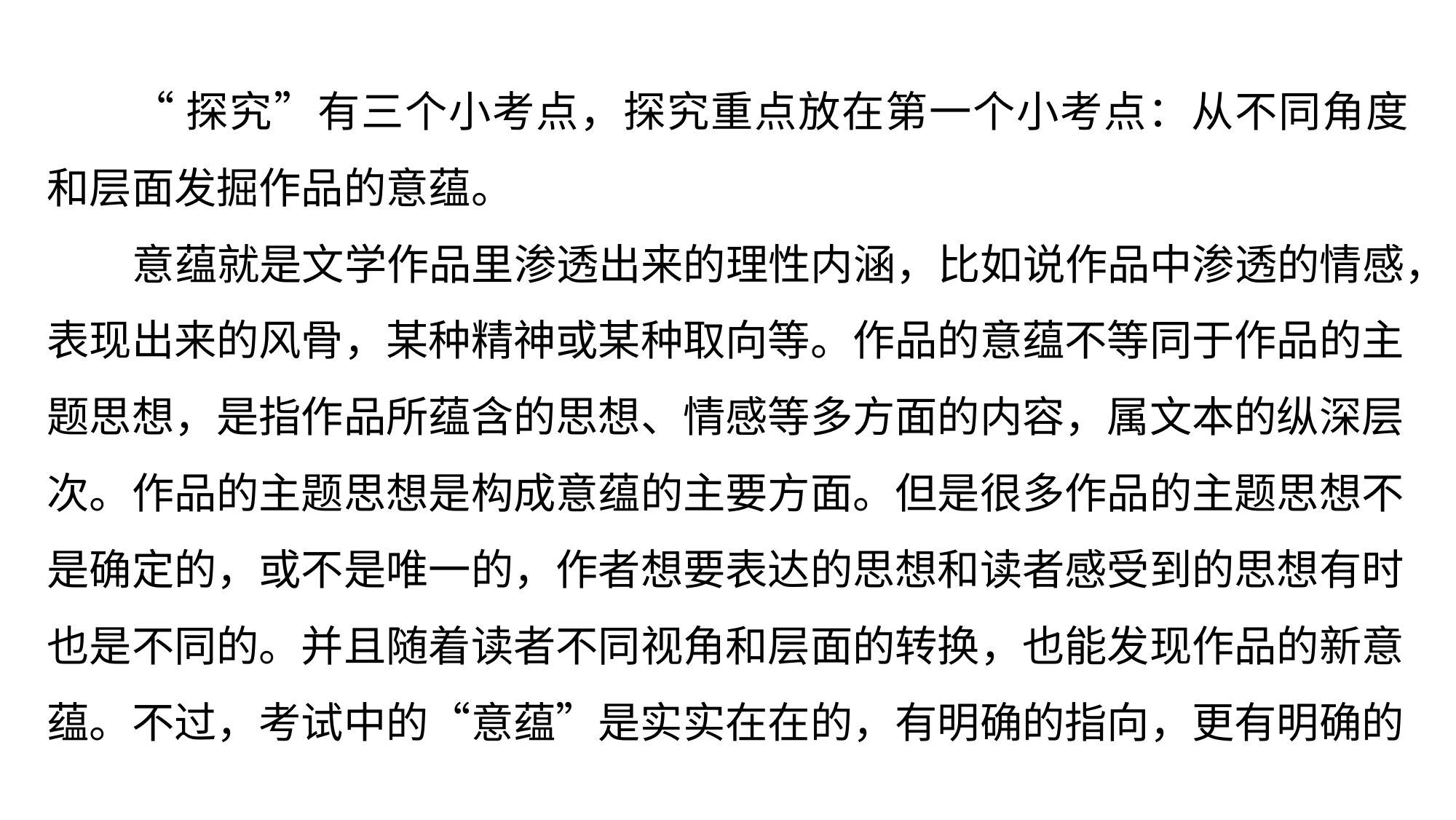

“探究”有三个小考点，探究重点放在第一个小考点：从不同角度和层面发掘作品的意蕴。
意蕴就是文学作品里渗透出来的理性内涵，比如说作品中渗透的情感，表现出来的风骨，某种精神或某种取向等。作品的意蕴不等同于作品的主题思想，是指作品所蕴含的思想、情感等多方面的内容，属文本的纵深层次。作品的主题思想是构成意蕴的主要方面。但是很多作品的主题思想不是确定的，或不是唯一的，作者想要表达的思想和读者感受到的思想有时也是不同的。并且随着读者不同视角和层面的转换，也能发现作品的新意蕴。不过，考试中的“意蕴”是实实在在的，有明确的指向，更有明确的